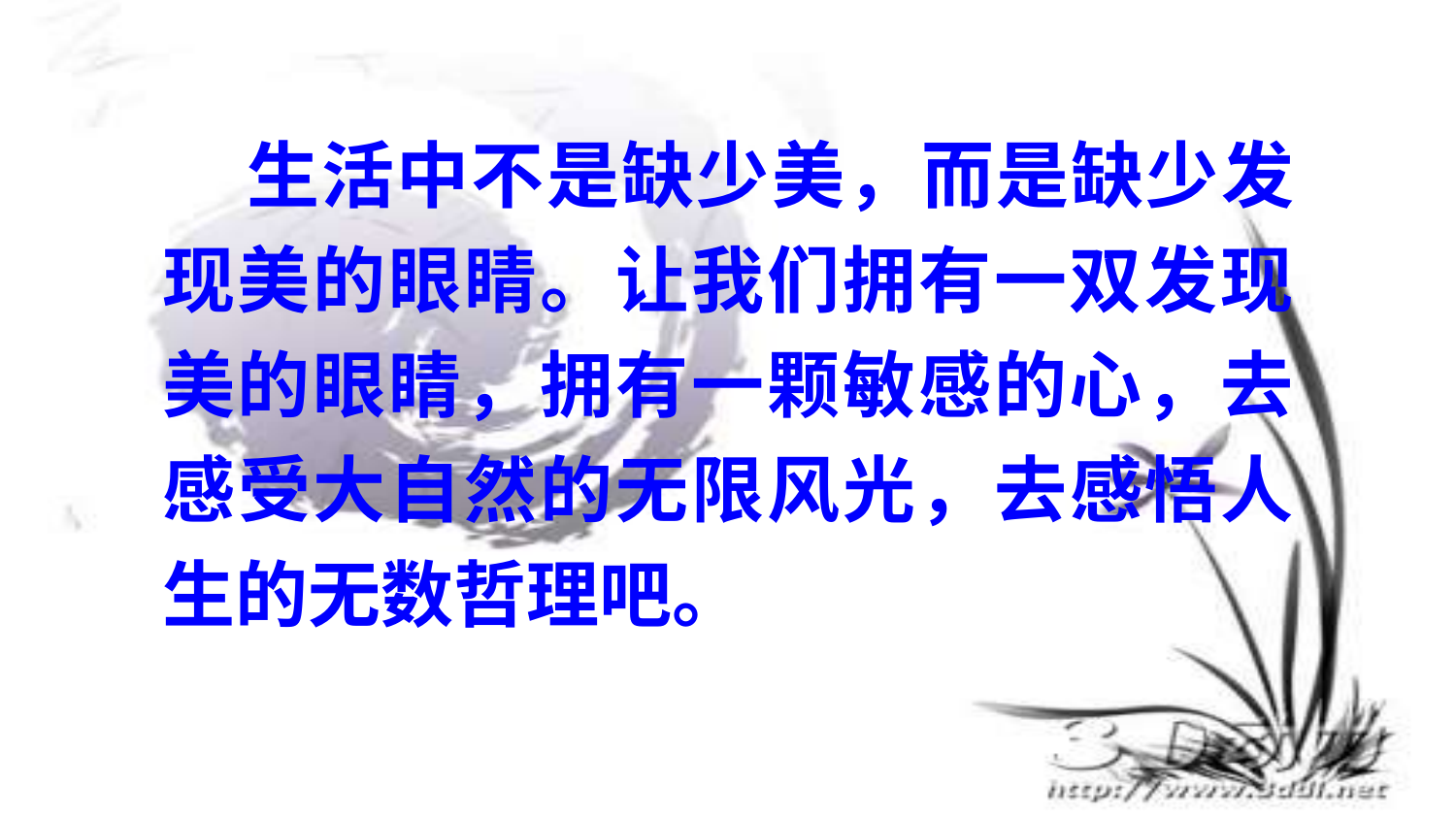

生活中不是缺少美，而是缺少发现美的眼睛。让我们拥有一双发现美的眼睛，拥有一颗敏感的心，去感受大自然的无限风光，去感悟人生的无数哲理吧。